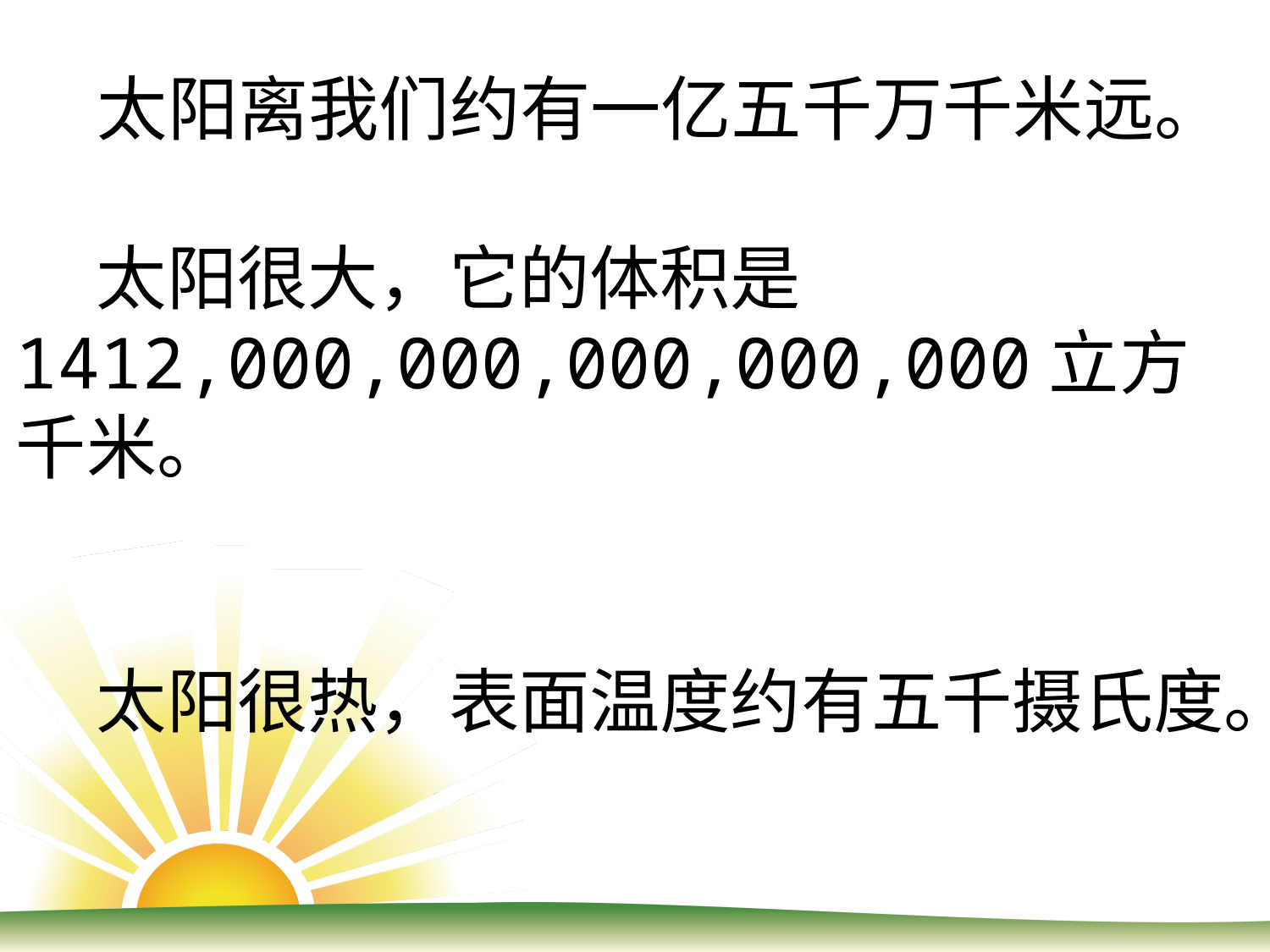

太阳离我们约有一亿五千万千米远。

    太阳很大，它的体积是1412,000,000,000,000,000立方千米。

    太阳很热，表面温度约有五千摄氏度。